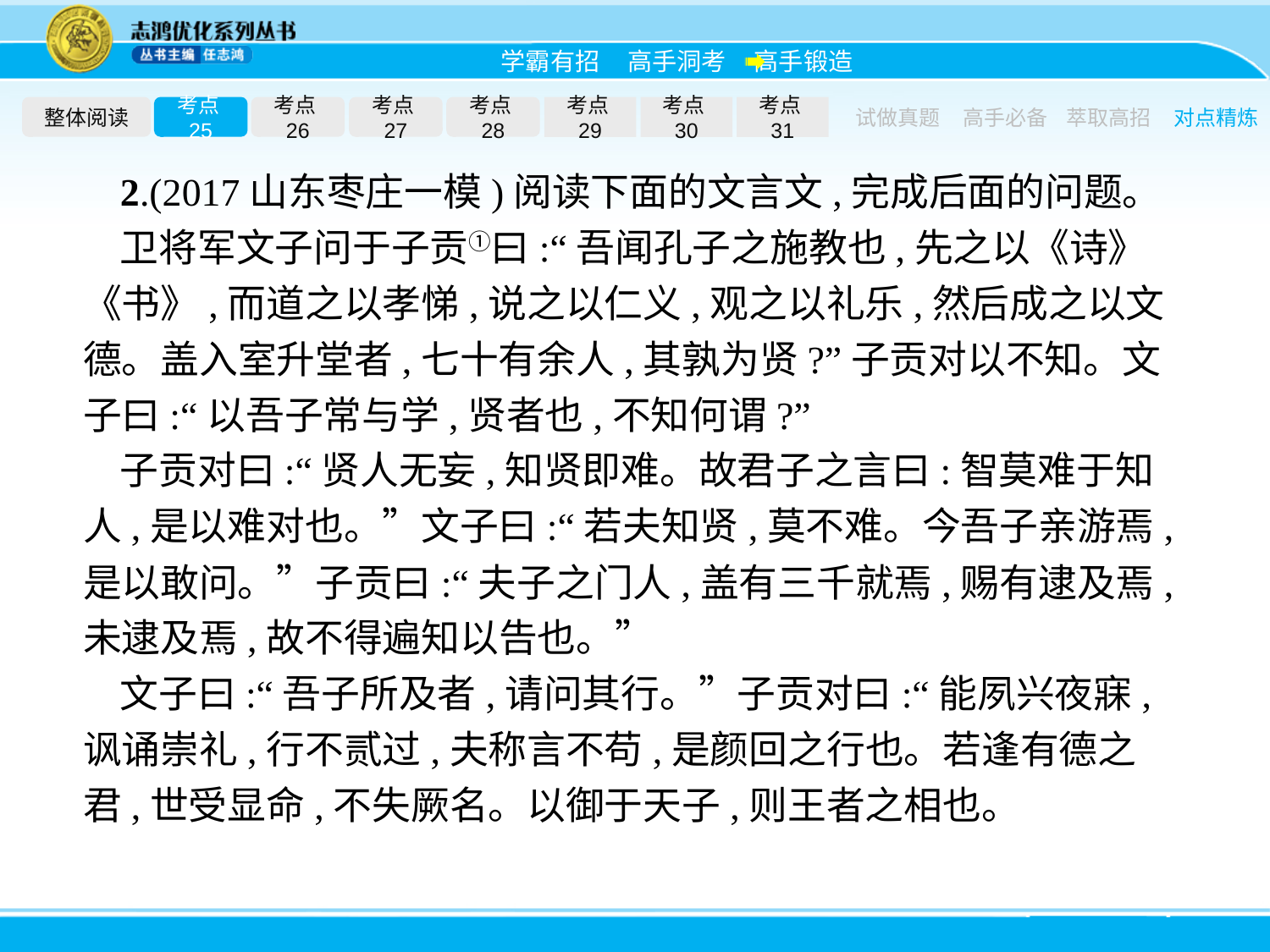

整体阅读
考点25
考点26
考点27
考点28
考点29
考点30
考点31
试做真题
高手必备
萃取高招
对点精炼
2.(2017山东枣庄一模)阅读下面的文言文,完成后面的问题。
卫将军文子问于子贡①曰:“吾闻孔子之施教也,先之以《诗》《书》,而道之以孝悌,说之以仁义,观之以礼乐,然后成之以文德。盖入室升堂者,七十有余人,其孰为贤?”子贡对以不知。文子曰:“以吾子常与学,贤者也,不知何谓?”
子贡对曰:“贤人无妄,知贤即难。故君子之言曰:智莫难于知人,是以难对也。”文子曰:“若夫知贤,莫不难。今吾子亲游焉,是以敢问。”子贡曰:“夫子之门人,盖有三千就焉,赐有逮及焉,未逮及焉,故不得遍知以告也。”
文子曰:“吾子所及者,请问其行。”子贡对曰:“能夙兴夜寐,讽诵崇礼,行不贰过,夫称言不苟,是颜回之行也。若逢有德之君,世受显命,不失厥名。以御于天子,则王者之相也。